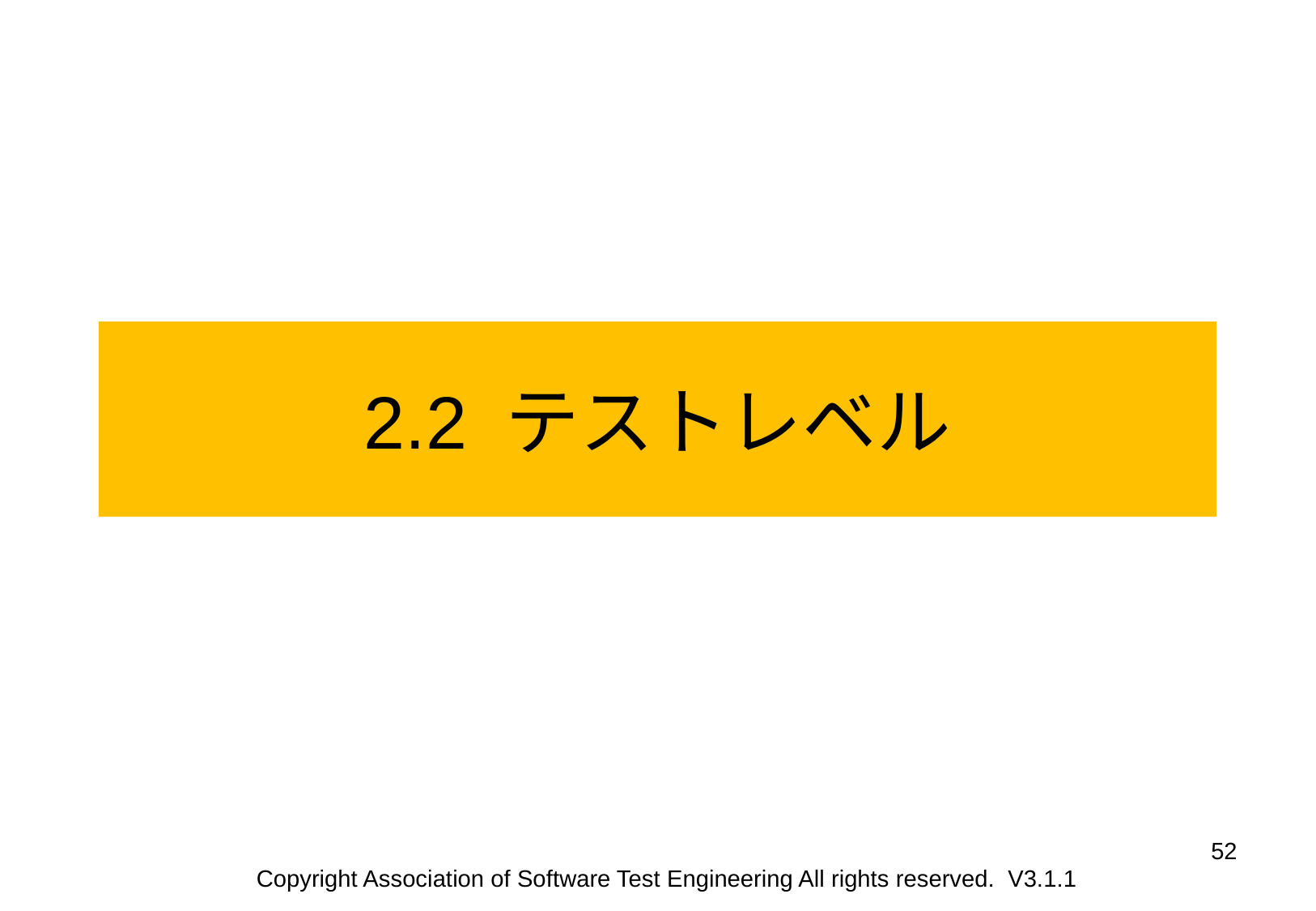

2.2 テストレベル
52
Copyright Association of Software Test Engineering All rights reserved.  V3.1.1